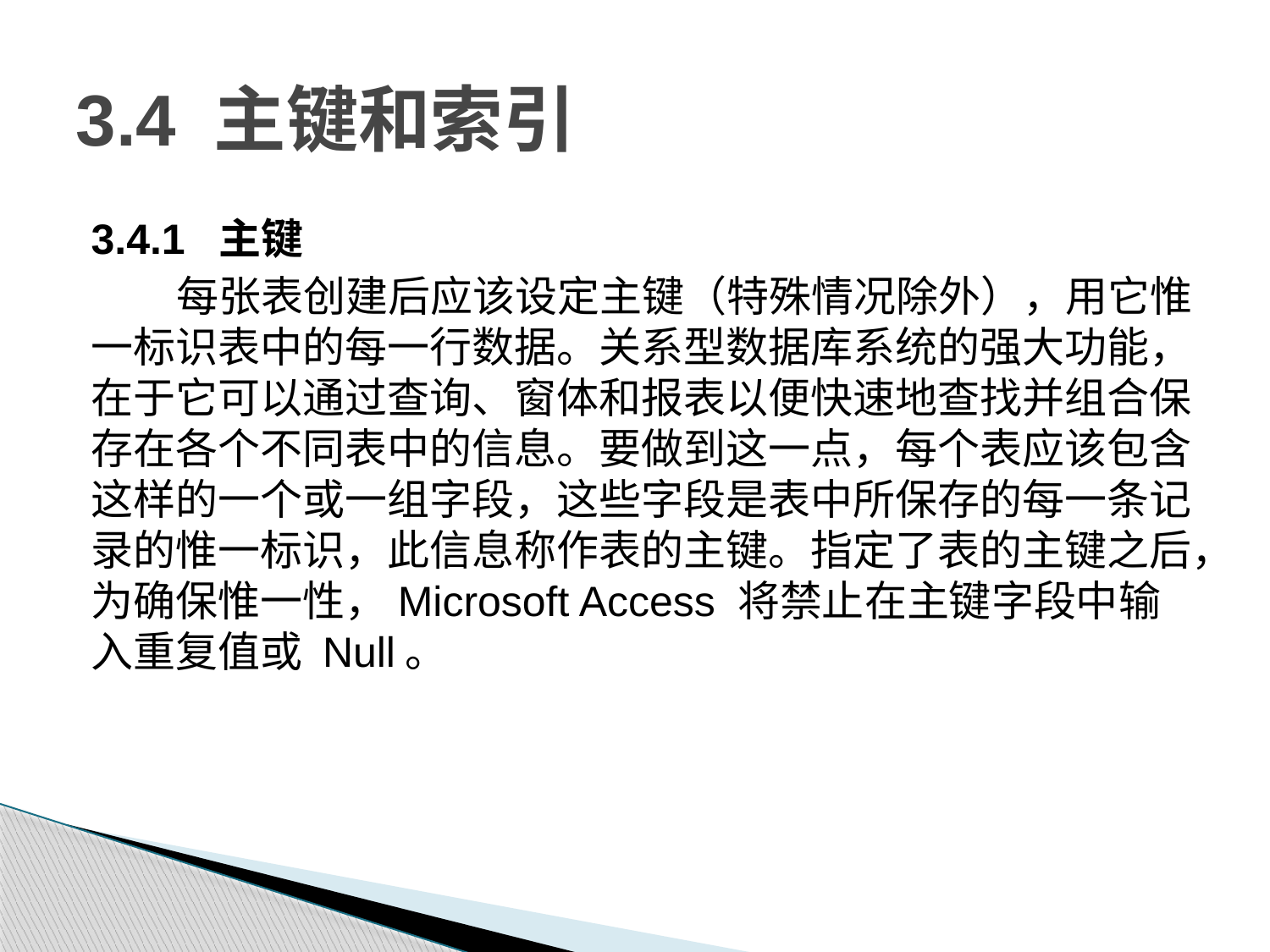

# 3.4 主键和索引
3.4.1  主键
每张表创建后应该设定主键（特殊情况除外），用它惟一标识表中的每一行数据。关系型数据库系统的强大功能，在于它可以通过查询、窗体和报表以便快速地查找并组合保存在各个不同表中的信息。要做到这一点，每个表应该包含这样的一个或一组字段，这些字段是表中所保存的每一条记录的惟一标识，此信息称作表的主键。指定了表的主键之后，为确保惟一性，Microsoft Access 将禁止在主键字段中输入重复值或 Null。